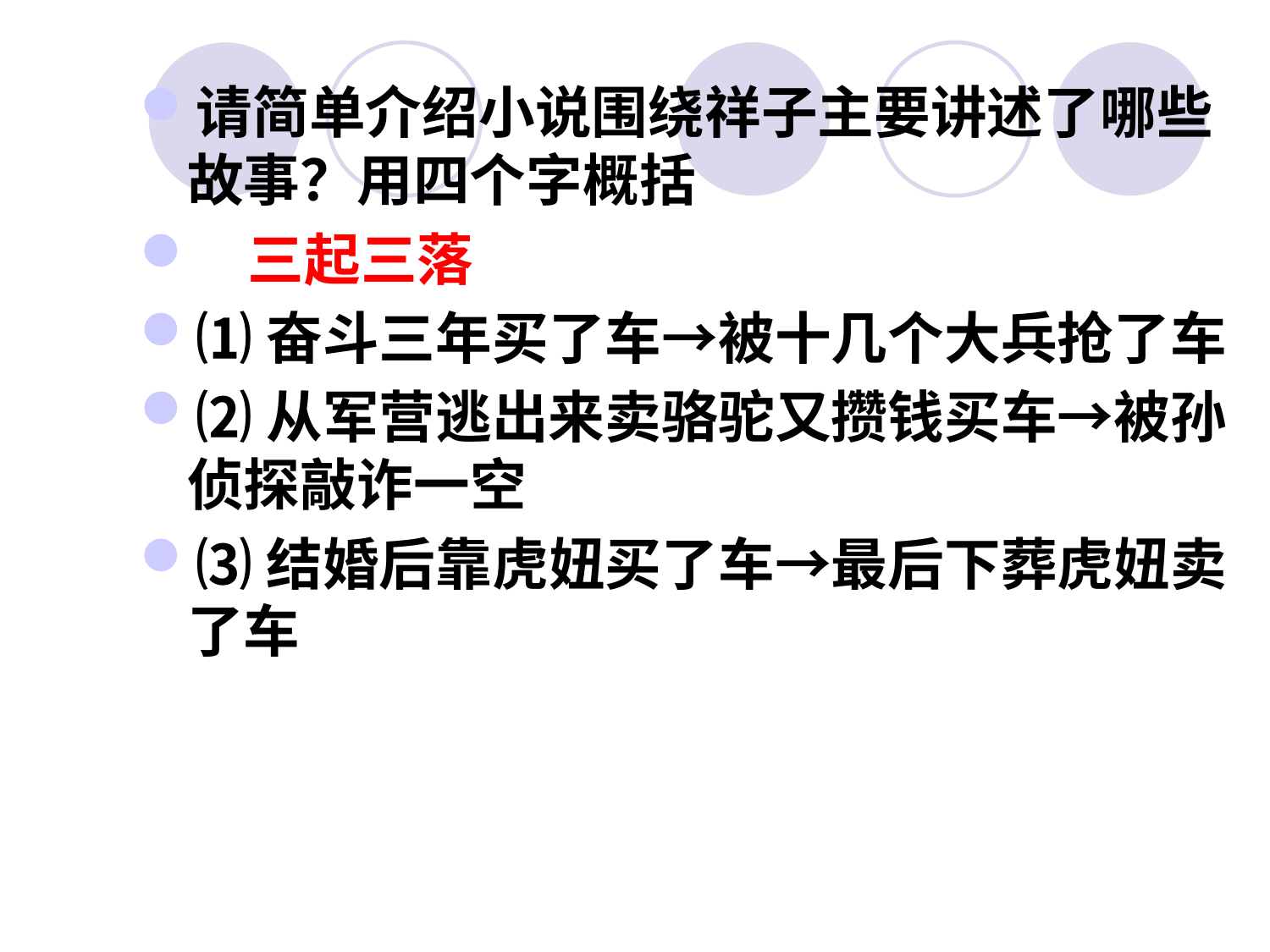

请简单介绍小说围绕祥子主要讲述了哪些故事？用四个字概括
   三起三落
⑴奋斗三年买了车→被十几个大兵抢了车
⑵从军营逃出来卖骆驼又攒钱买车→被孙侦探敲诈一空
⑶结婚后靠虎妞买了车→最后下葬虎妞卖了车